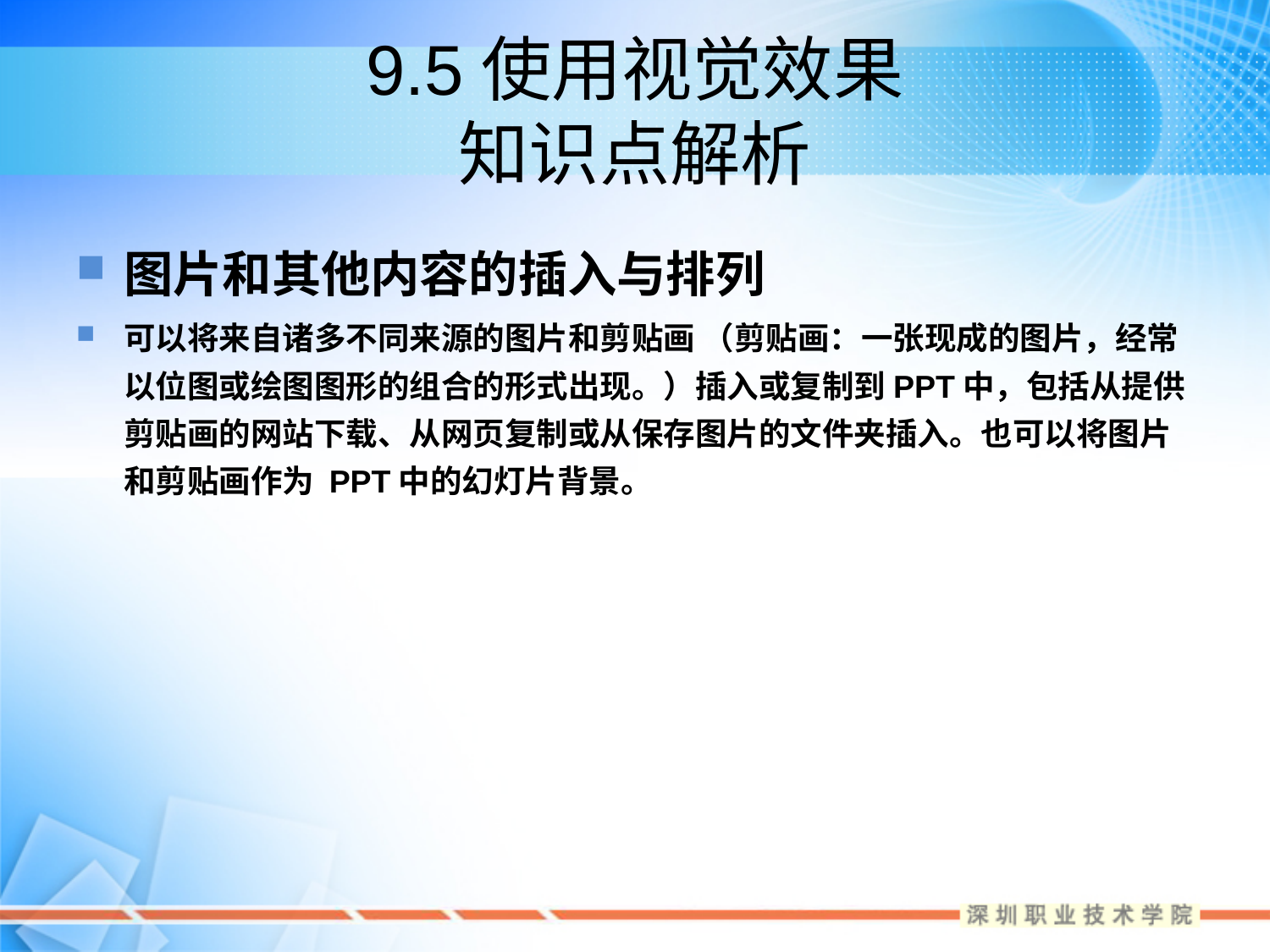

# 9.5使用视觉效果 知识点解析
图片和其他内容的插入与排列
可以将来自诸多不同来源的图片和剪贴画 （剪贴画：一张现成的图片，经常以位图或绘图图形的组合的形式出现。）插入或复制到PPT中，包括从提供剪贴画的网站下载、从网页复制或从保存图片的文件夹插入。也可以将图片和剪贴画作为 PPT中的幻灯片背景。